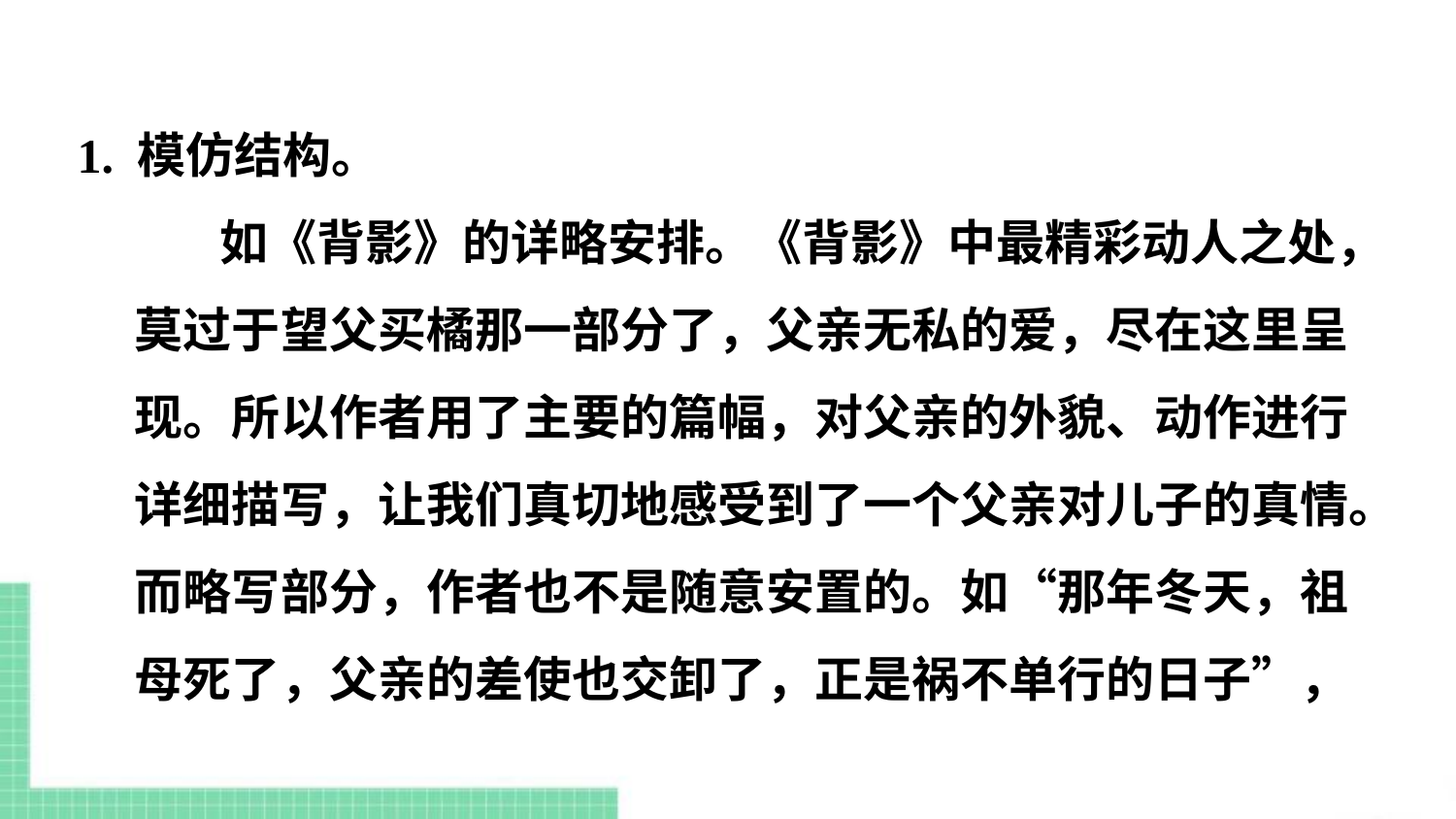

1. 模仿结构。
如《背影》的详略安排。《背影》中最精彩动人之处，莫过于望父买橘那一部分了，父亲无私的爱，尽在这里呈现。所以作者用了主要的篇幅，对父亲的外貌、动作进行详细描写，让我们真切地感受到了一个父亲对儿子的真情。而略写部分，作者也不是随意安置的。如“那年冬天，祖母死了，父亲的差使也交卸了，正是祸不单行的日子”，